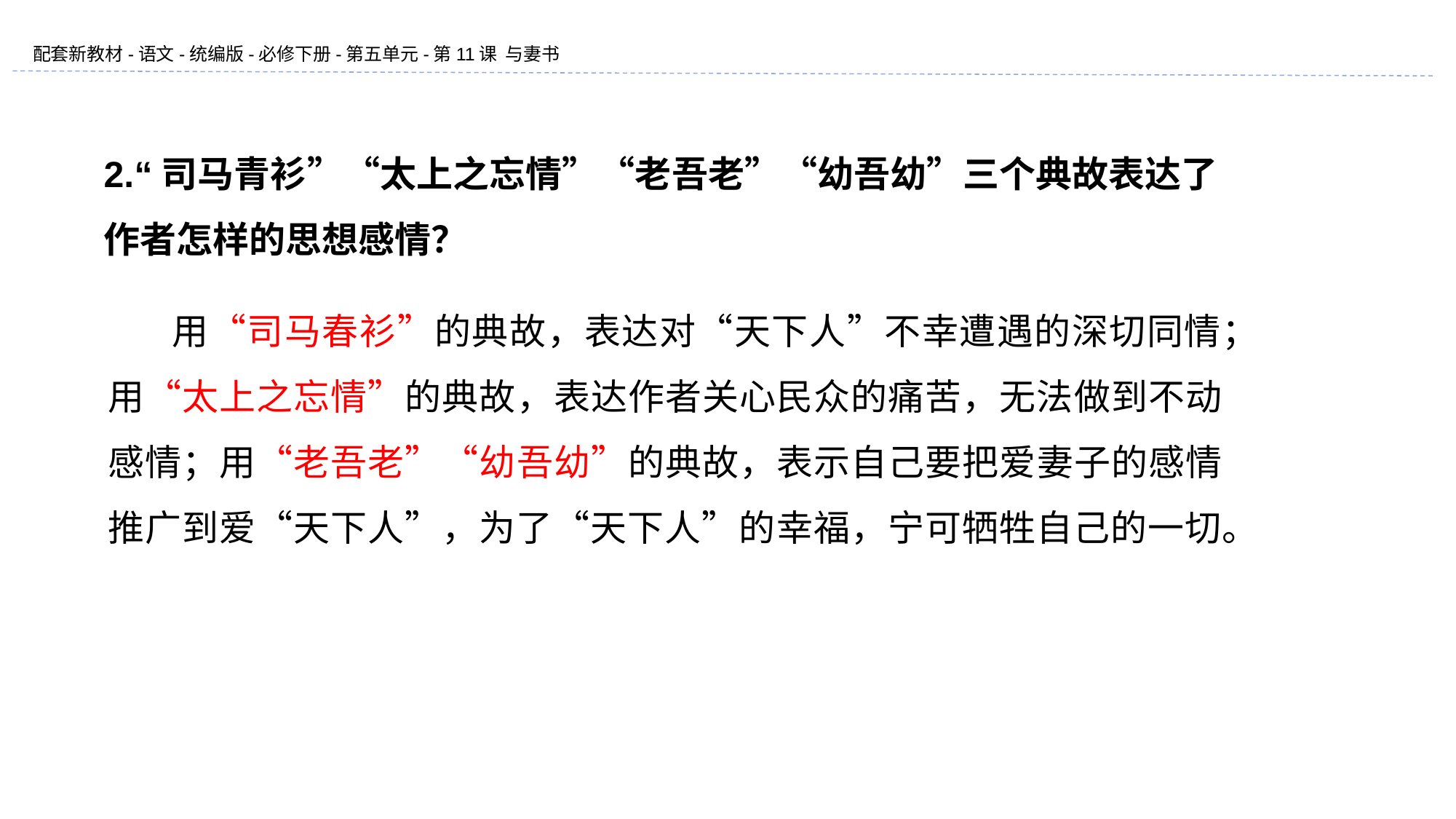

2.“司马青衫”“太上之忘情”“老吾老”“幼吾幼”三个典故表达了作者怎样的思想感情？
用“司马春衫”的典故，表达对“天下人”不幸遭遇的深切同情；用“太上之忘情”的典故，表达作者关心民众的痛苦，无法做到不动感情；用“老吾老”“幼吾幼”的典故，表示自己要把爱妻子的感情推广到爱“天下人”，为了“天下人”的幸福，宁可牺牲自己的一切。